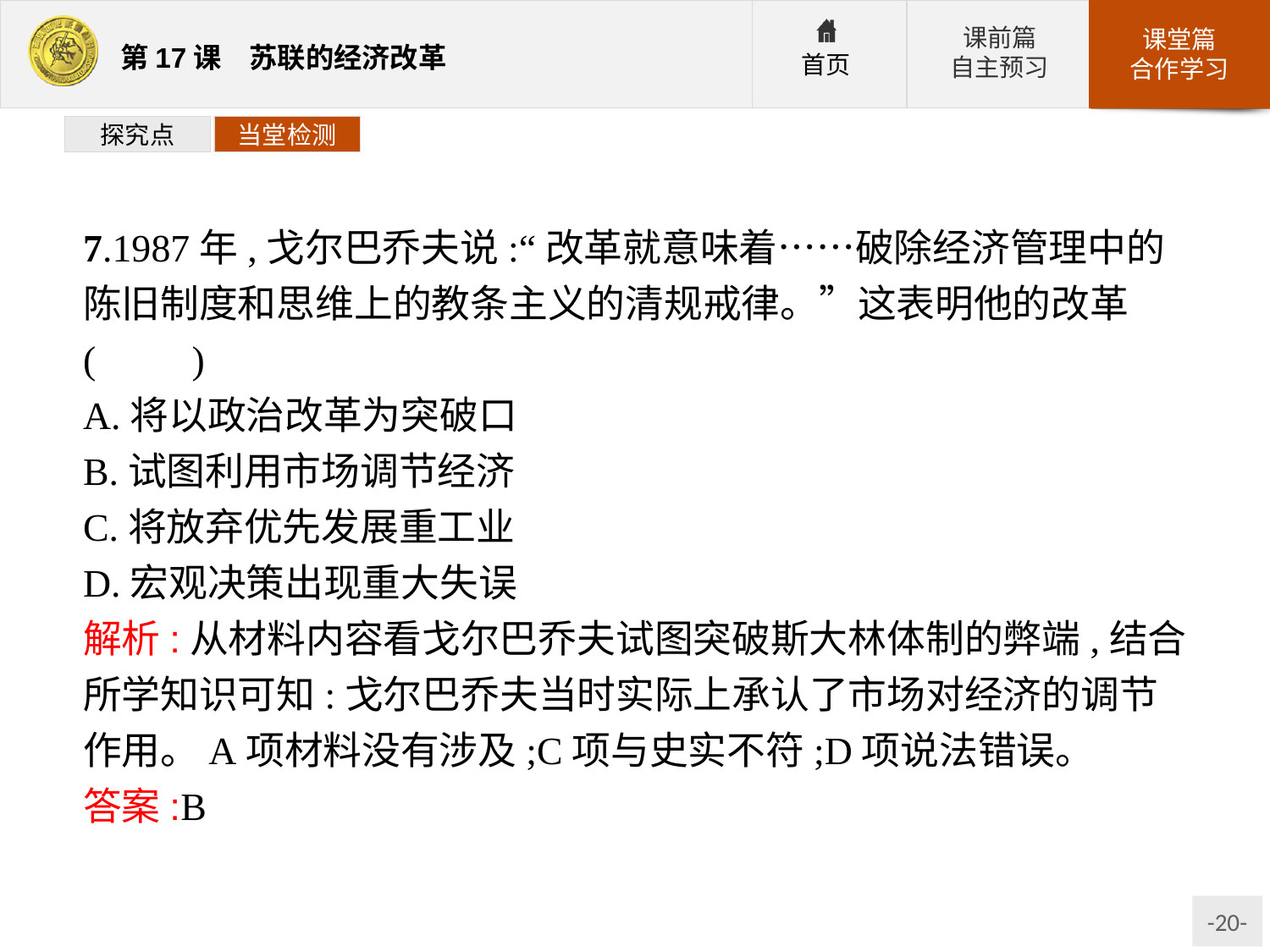

探究点
当堂检测
7.1987年,戈尔巴乔夫说:“改革就意味着……破除经济管理中的陈旧制度和思维上的教条主义的清规戒律。”这表明他的改革(　　)
A.将以政治改革为突破口
B.试图利用市场调节经济
C.将放弃优先发展重工业
D.宏观决策出现重大失误
解析:从材料内容看戈尔巴乔夫试图突破斯大林体制的弊端,结合所学知识可知:戈尔巴乔夫当时实际上承认了市场对经济的调节作用。A项材料没有涉及;C项与史实不符;D项说法错误。
答案:B